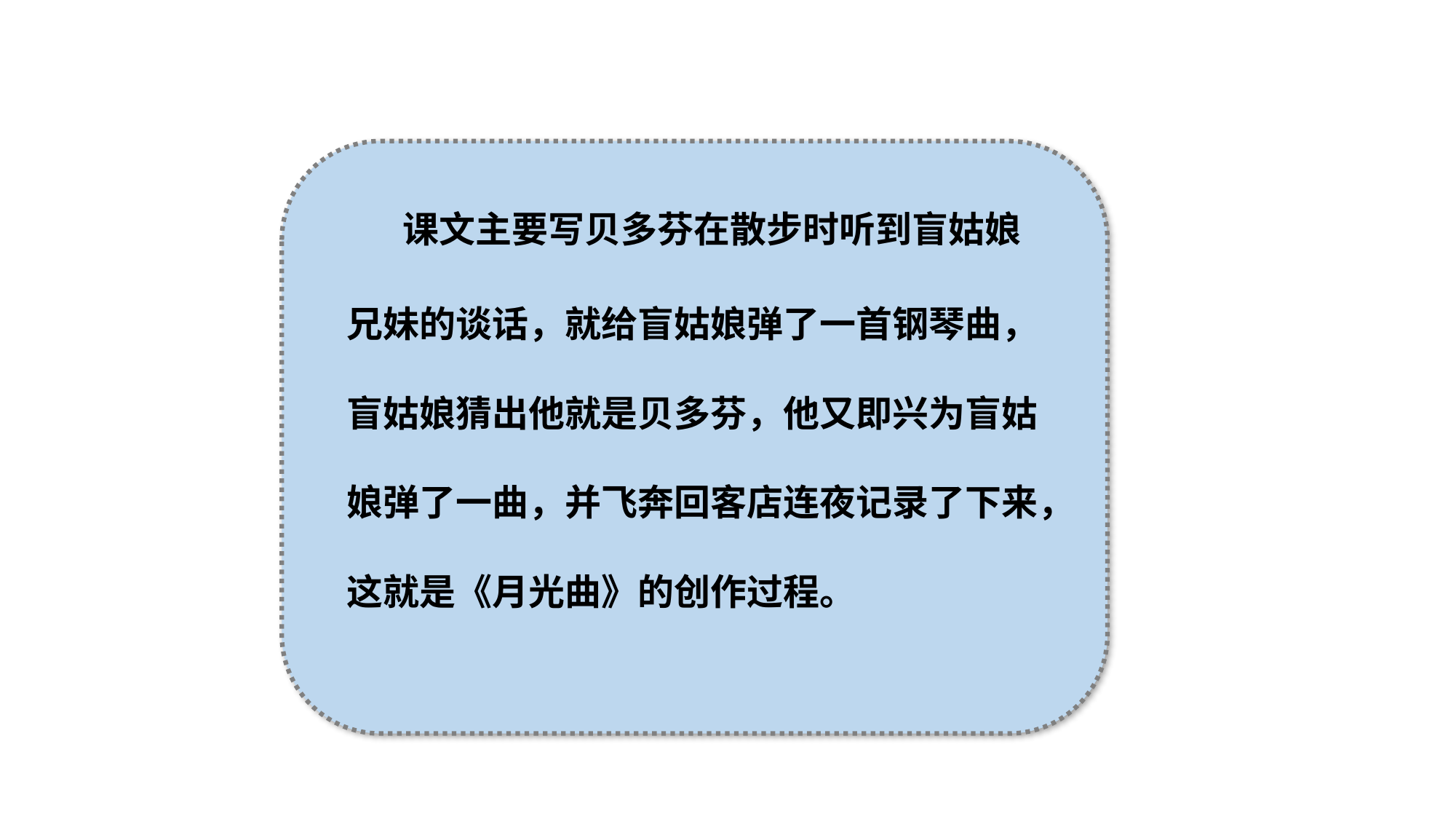

课文主要写贝多芬在散步时听到盲姑娘兄妹的谈话，就给盲姑娘弹了一首钢琴曲，盲姑娘猜出他就是贝多芬，他又即兴为盲姑娘弹了一曲，并飞奔回客店连夜记录了下来，这就是《月光曲》的创作过程。